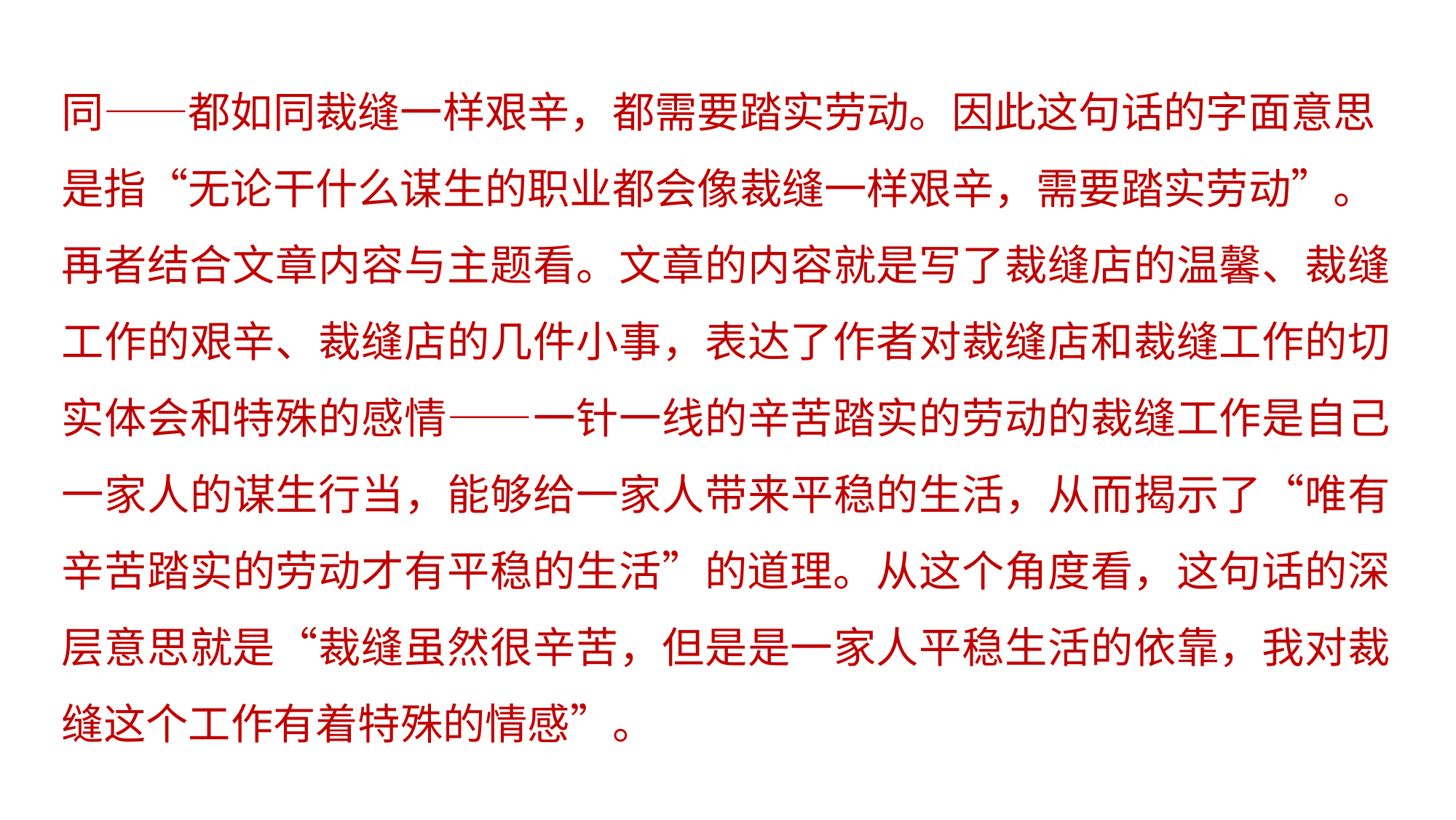

同——都如同裁缝一样艰辛，都需要踏实劳动。因此这句话的字面意思是指“无论干什么谋生的职业都会像裁缝一样艰辛，需要踏实劳动”。
再者结合文章内容与主题看。文章的内容就是写了裁缝店的温馨、裁缝工作的艰辛、裁缝店的几件小事，表达了作者对裁缝店和裁缝工作的切实体会和特殊的感情——一针一线的辛苦踏实的劳动的裁缝工作是自己一家人的谋生行当，能够给一家人带来平稳的生活，从而揭示了“唯有辛苦踏实的劳动才有平稳的生活”的道理。从这个角度看，这句话的深层意思就是“裁缝虽然很辛苦，但是是一家人平稳生活的依靠，我对裁缝这个工作有着特殊的情感”。